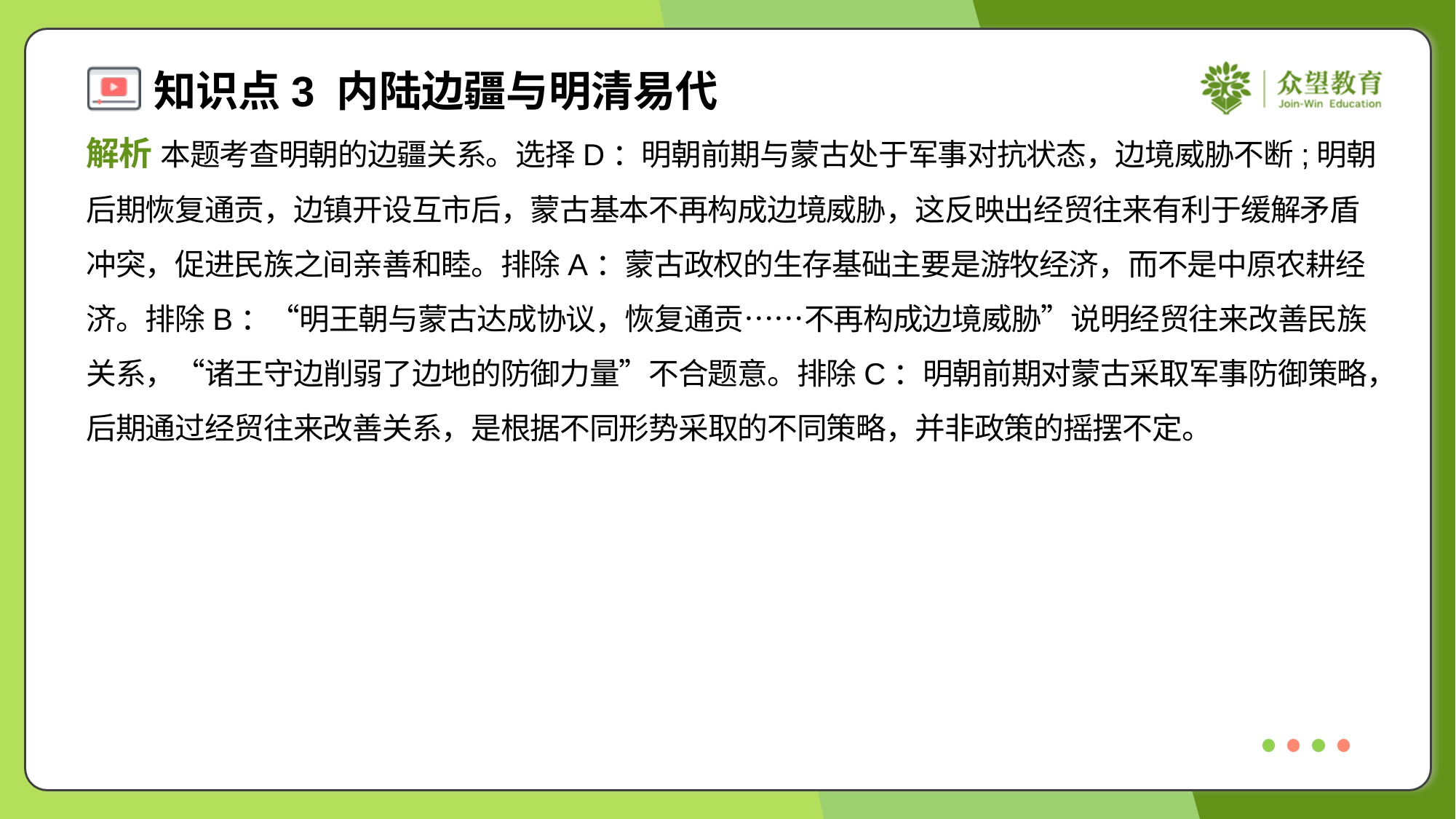

解析 本题考查明朝的边疆关系。选择D：明朝前期与蒙古处于军事对抗状态，边境威胁不断;明朝
后期恢复通贡，边镇开设互市后，蒙古基本不再构成边境威胁，这反映出经贸往来有利于缓解矛盾
冲突，促进民族之间亲善和睦。排除A：蒙古政权的生存基础主要是游牧经济，而不是中原农耕经
济。排除B：“明王朝与蒙古达成协议，恢复通贡……不再构成边境威胁”说明经贸往来改善民族
关系，“诸王守边削弱了边地的防御力量”不合题意。排除C：明朝前期对蒙古采取军事防御策略，
后期通过经贸往来改善关系，是根据不同形势采取的不同策略，并非政策的摇摆不定。